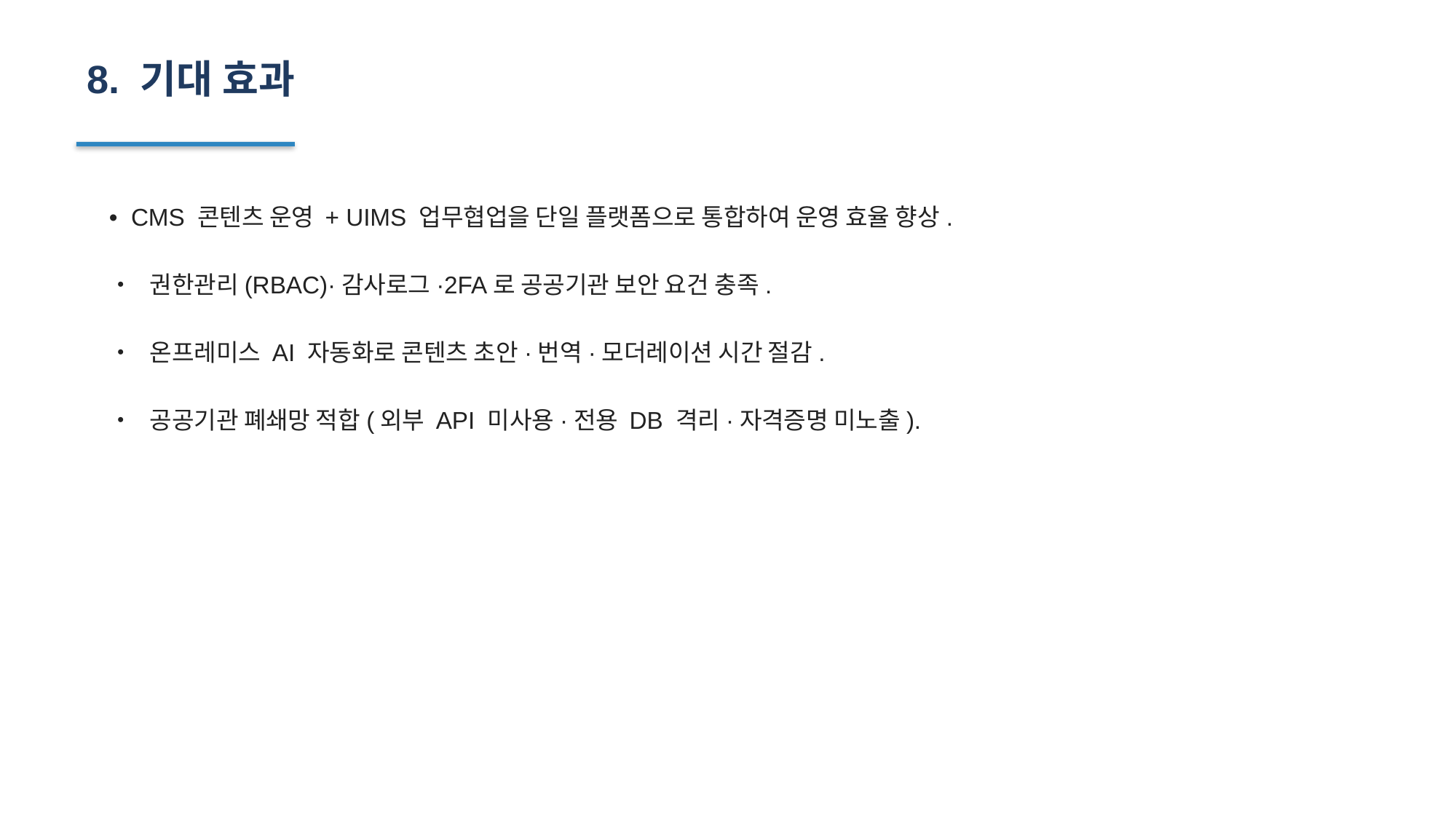

8. 기대 효과

•  CMS 콘텐츠 운영 + UIMS 업무협업을 단일 플랫폼으로 통합하여 운영 효율 향상.
•  권한관리(RBAC)·감사로그·2FA로 공공기관 보안 요건 충족.
•  온프레미스 AI 자동화로 콘텐츠 초안·번역·모더레이션 시간 절감.
•  공공기관 폐쇄망 적합(외부 API 미사용·전용 DB 격리·자격증명 미노출).